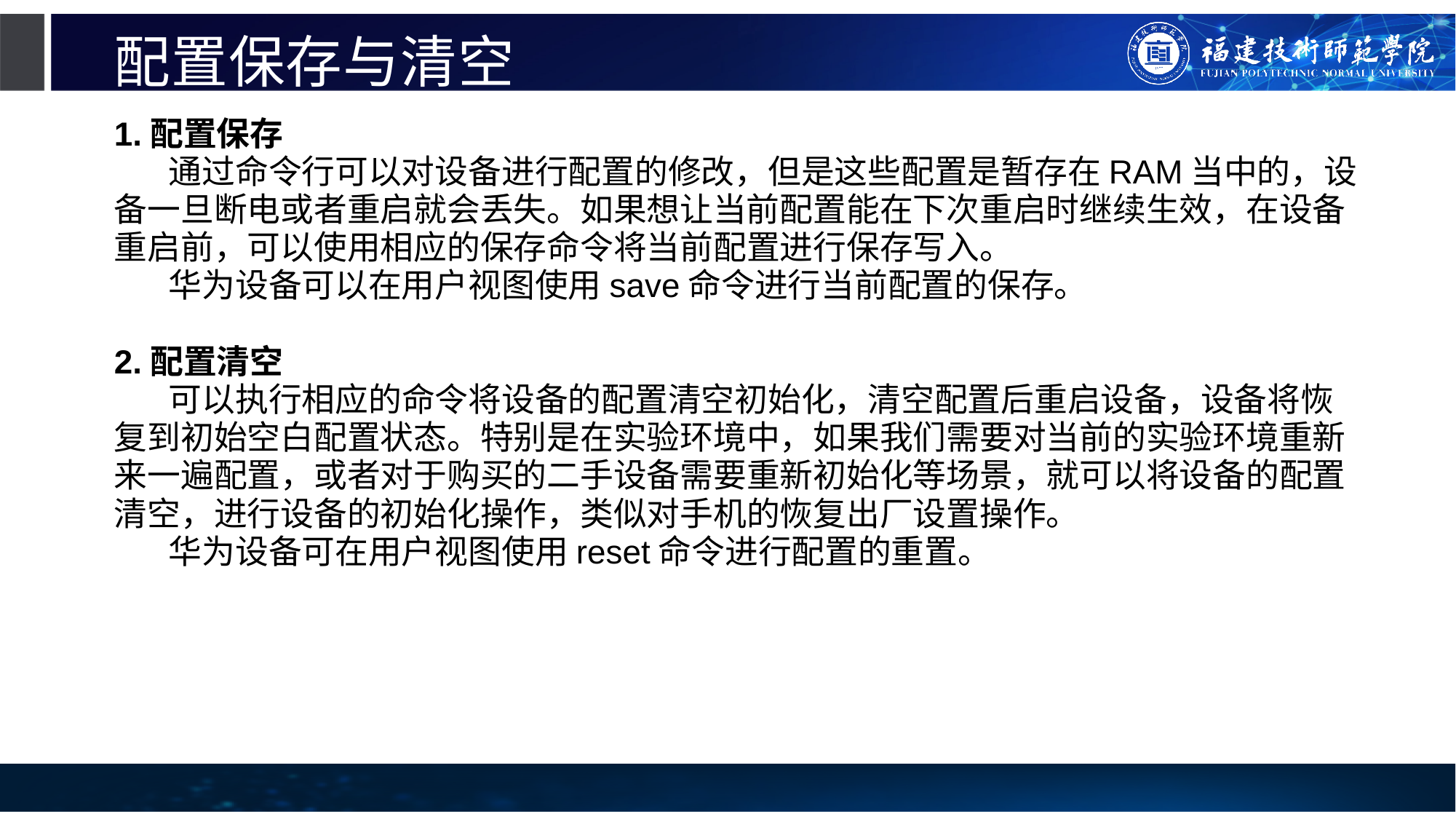

# 配置保存与清空
1.配置保存
通过命令行可以对设备进行配置的修改，但是这些配置是暂存在RAM当中的，设备一旦断电或者重启就会丢失。如果想让当前配置能在下次重启时继续生效，在设备重启前，可以使用相应的保存命令将当前配置进行保存写入。
华为设备可以在用户视图使用save命令进行当前配置的保存。

2.配置清空
可以执行相应的命令将设备的配置清空初始化，清空配置后重启设备，设备将恢复到初始空白配置状态。特别是在实验环境中，如果我们需要对当前的实验环境重新来一遍配置，或者对于购买的二手设备需要重新初始化等场景，就可以将设备的配置清空，进行设备的初始化操作，类似对手机的恢复出厂设置操作。
华为设备可在用户视图使用reset命令进行配置的重置。